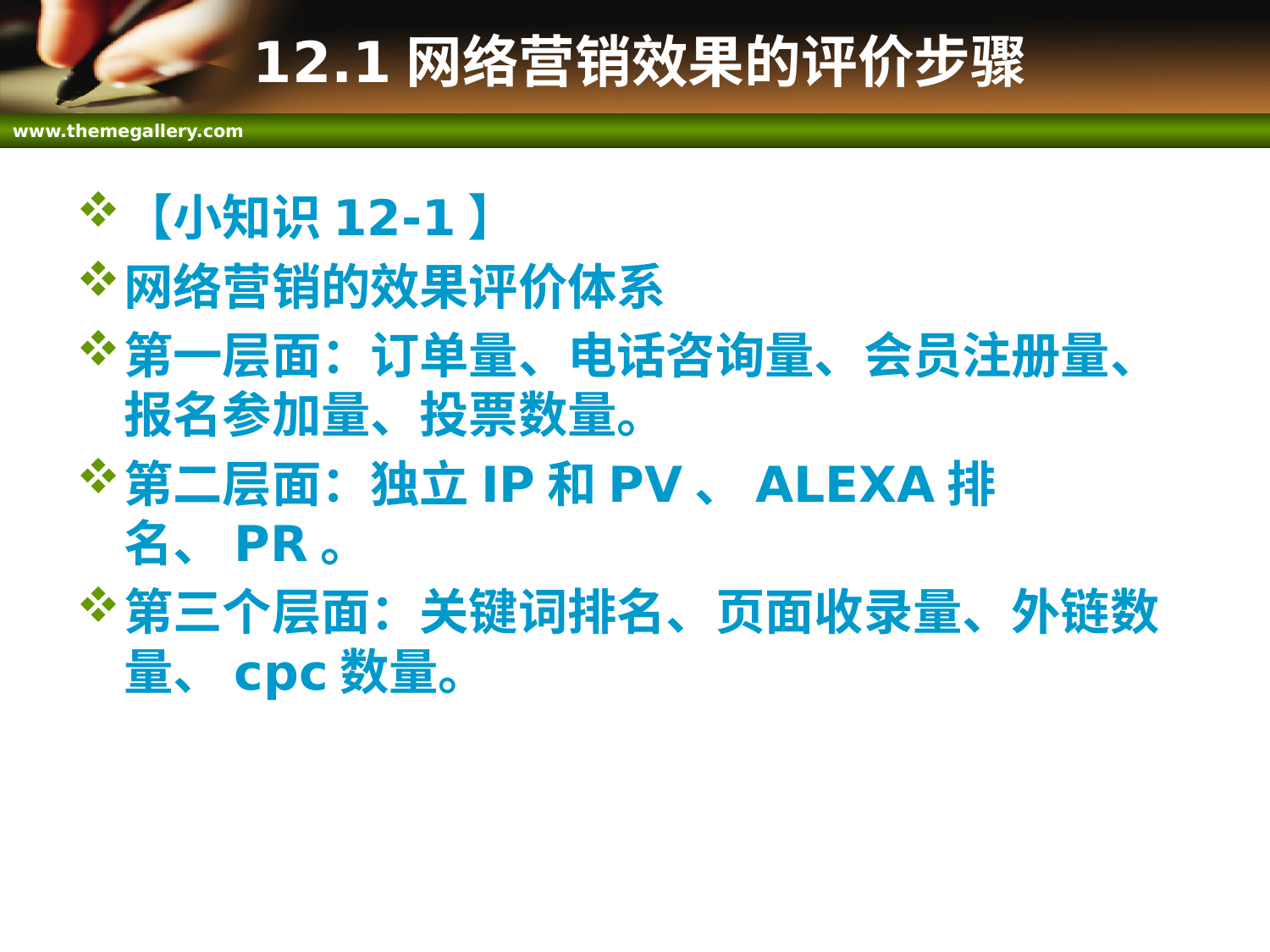

# 12.1网络营销效果的评价步骤
【小知识12-1】
网络营销的效果评价体系
第一层面：订单量、电话咨询量、会员注册量、报名参加量、投票数量。
第二层面：独立IP和PV、ALEXA排名、PR。
第三个层面：关键词排名、页面收录量、外链数量、cpc数量。